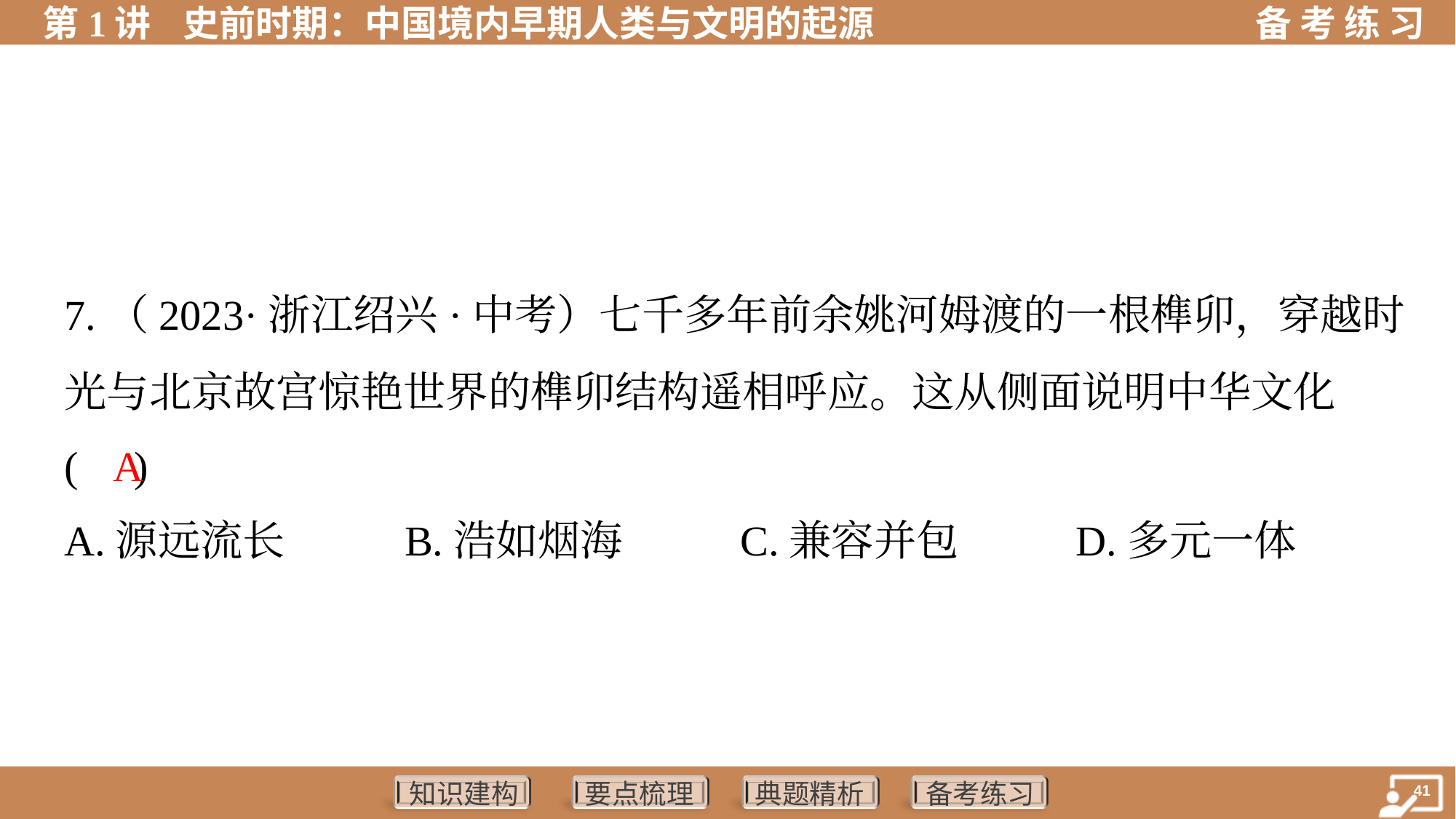

7.（2023·浙江绍兴·中考）七千多年前余姚河姆渡的一根榫卯，穿越时
光与北京故宫惊艳世界的榫卯结构遥相呼应。这从侧面说明中华文化
(     )
A
A.源远流长	B.浩如烟海	C.兼容并包	D.多元一体